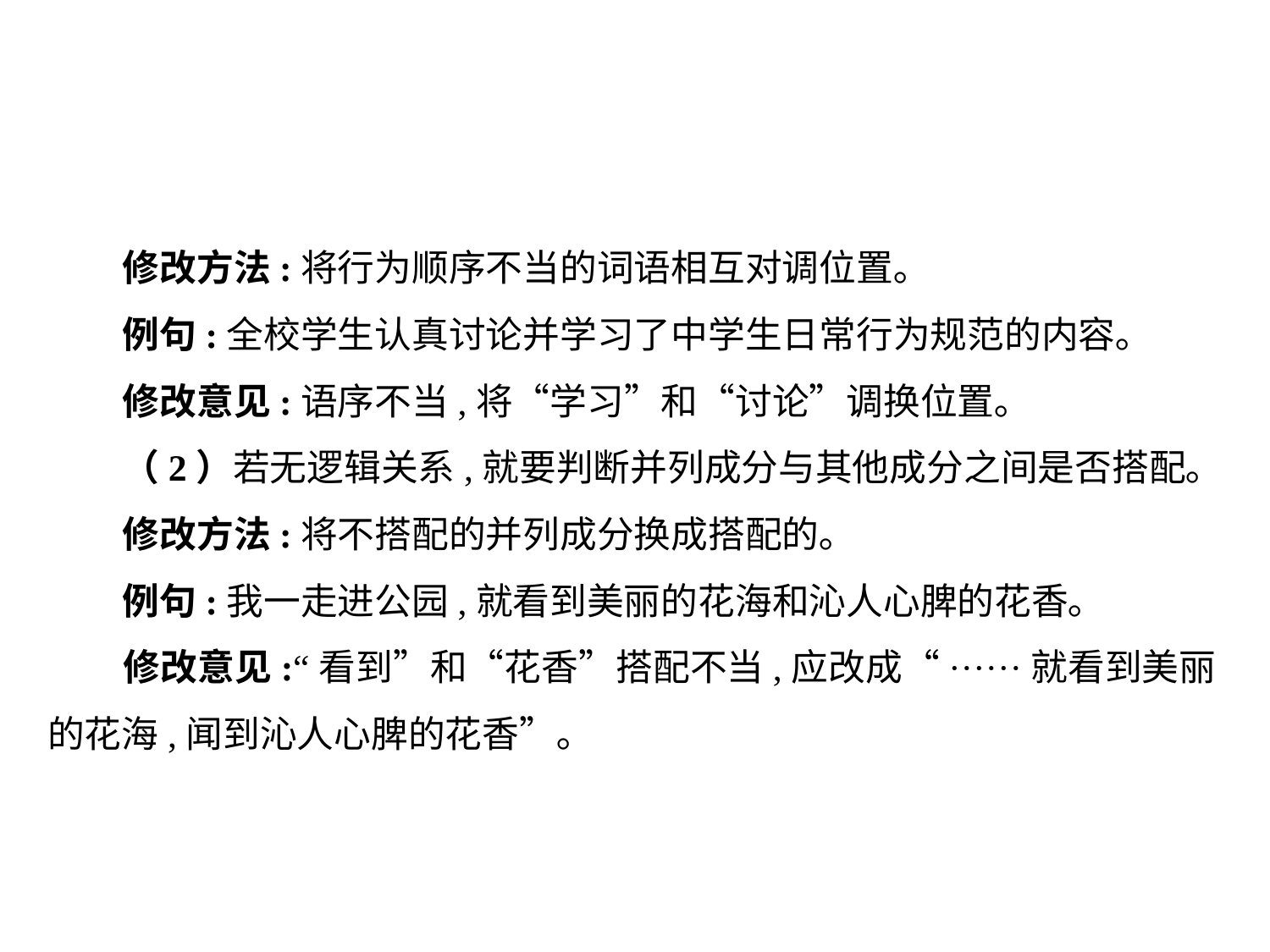

修改方法:将行为顺序不当的词语相互对调位置｡
        例句:全校学生认真讨论并学习了中学生日常行为规范的内容｡
        修改意见:语序不当,将“学习”和“讨论”调换位置｡
        （2）若无逻辑关系,就要判断并列成分与其他成分之间是否搭配｡
        修改方法:将不搭配的并列成分换成搭配的｡
        例句:我一走进公园,就看到美丽的花海和沁人心脾的花香｡
        修改意见:“看到”和“花香”搭配不当,应改成“······就看到美丽的花海,闻到沁人心脾的花香”｡